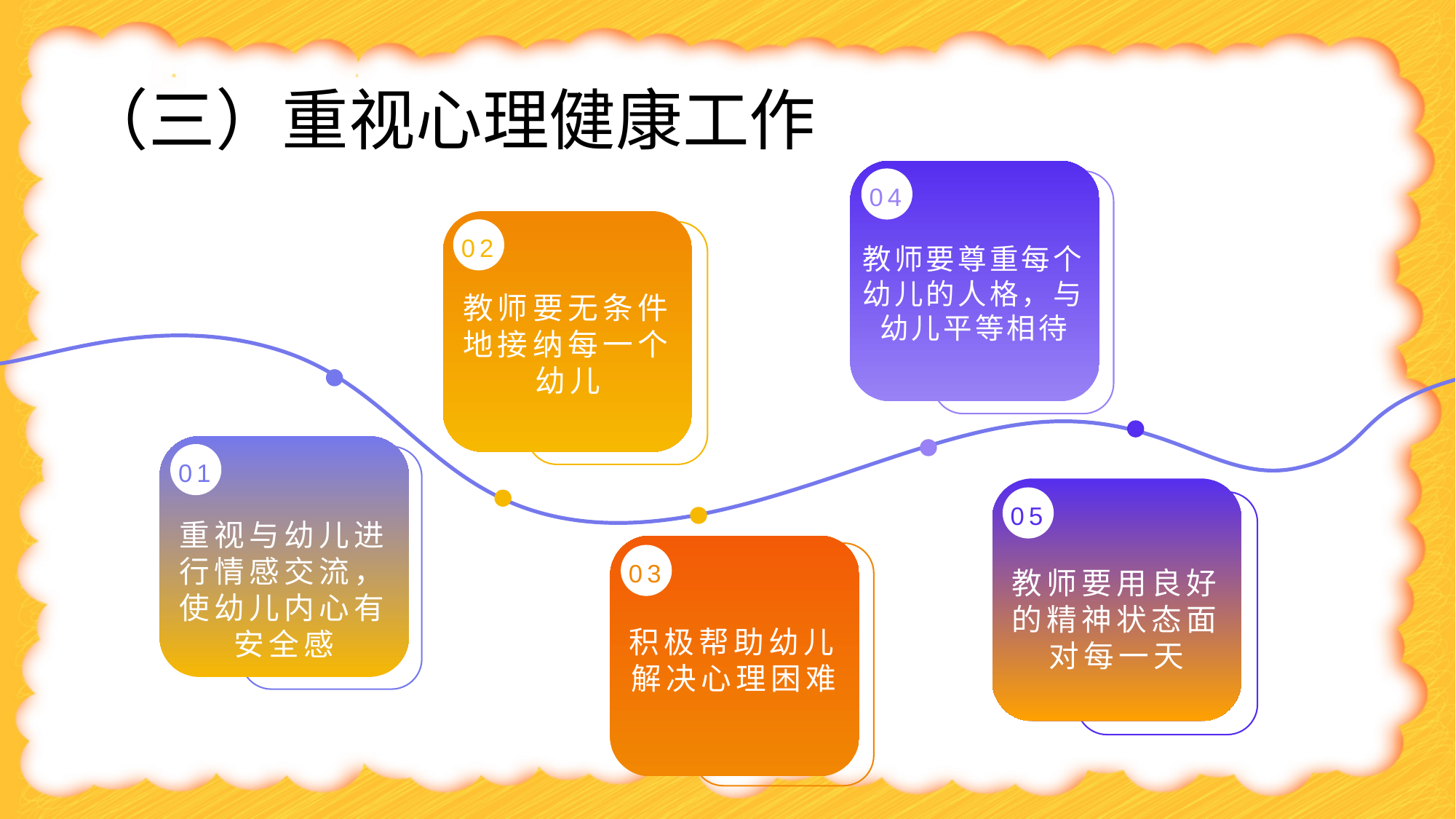

（三）重视心理健康工作

04

02

教师要尊重每个幼儿的人格，与幼儿平等相待
教师要无条件地接纳每一个幼儿

01

05

重视与幼儿进行情感交流，使幼儿内心有安全感

03
教师要用良好的精神状态面对每一天
积极帮助幼儿解决心理困难